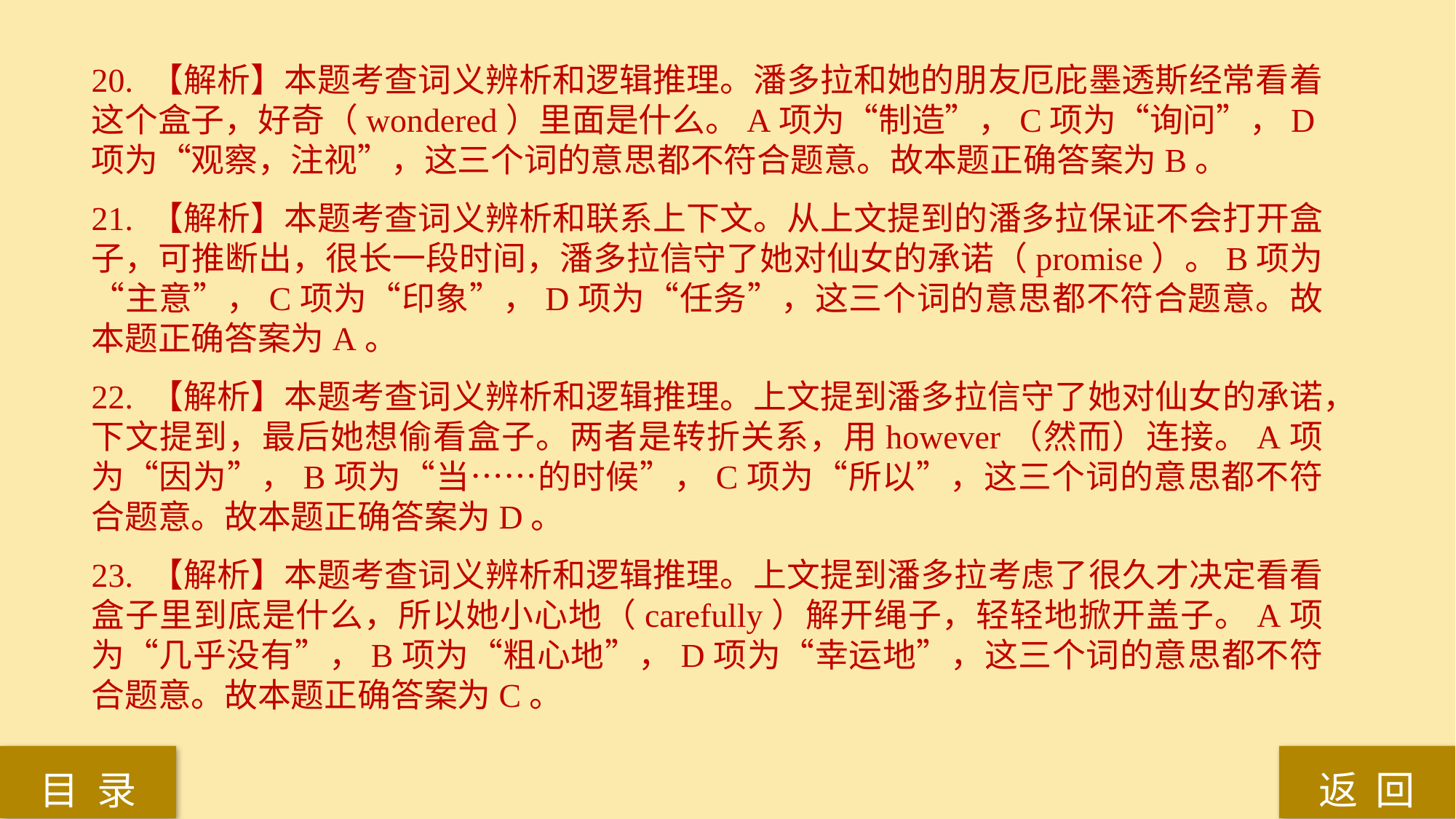

20. 【解析】本题考查词义辨析和逻辑推理。潘多拉和她的朋友厄庇墨透斯经常看着这个盒子，好奇（wondered）里面是什么。A项为“制造”，C项为“询问”，D项为“观察，注视”，这三个词的意思都不符合题意。故本题正确答案为B。
21. 【解析】本题考查词义辨析和联系上下文。从上文提到的潘多拉保证不会打开盒子，可推断出，很长一段时间，潘多拉信守了她对仙女的承诺（promise）。B项为“主意”，C项为“印象”，D项为“任务”，这三个词的意思都不符合题意。故本题正确答案为A。
22. 【解析】本题考查词义辨析和逻辑推理。上文提到潘多拉信守了她对仙女的承诺，下文提到，最后她想偷看盒子。两者是转折关系，用however（然而）连接。A项为“因为”，B项为“当……的时候”，C项为“所以”，这三个词的意思都不符合题意。故本题正确答案为D。
23. 【解析】本题考查词义辨析和逻辑推理。上文提到潘多拉考虑了很久才决定看看盒子里到底是什么，所以她小心地（carefully）解开绳子，轻轻地掀开盖子。A项为“几乎没有”，B项为“粗心地”，D项为“幸运地”，这三个词的意思都不符合题意。故本题正确答案为C。
返  回